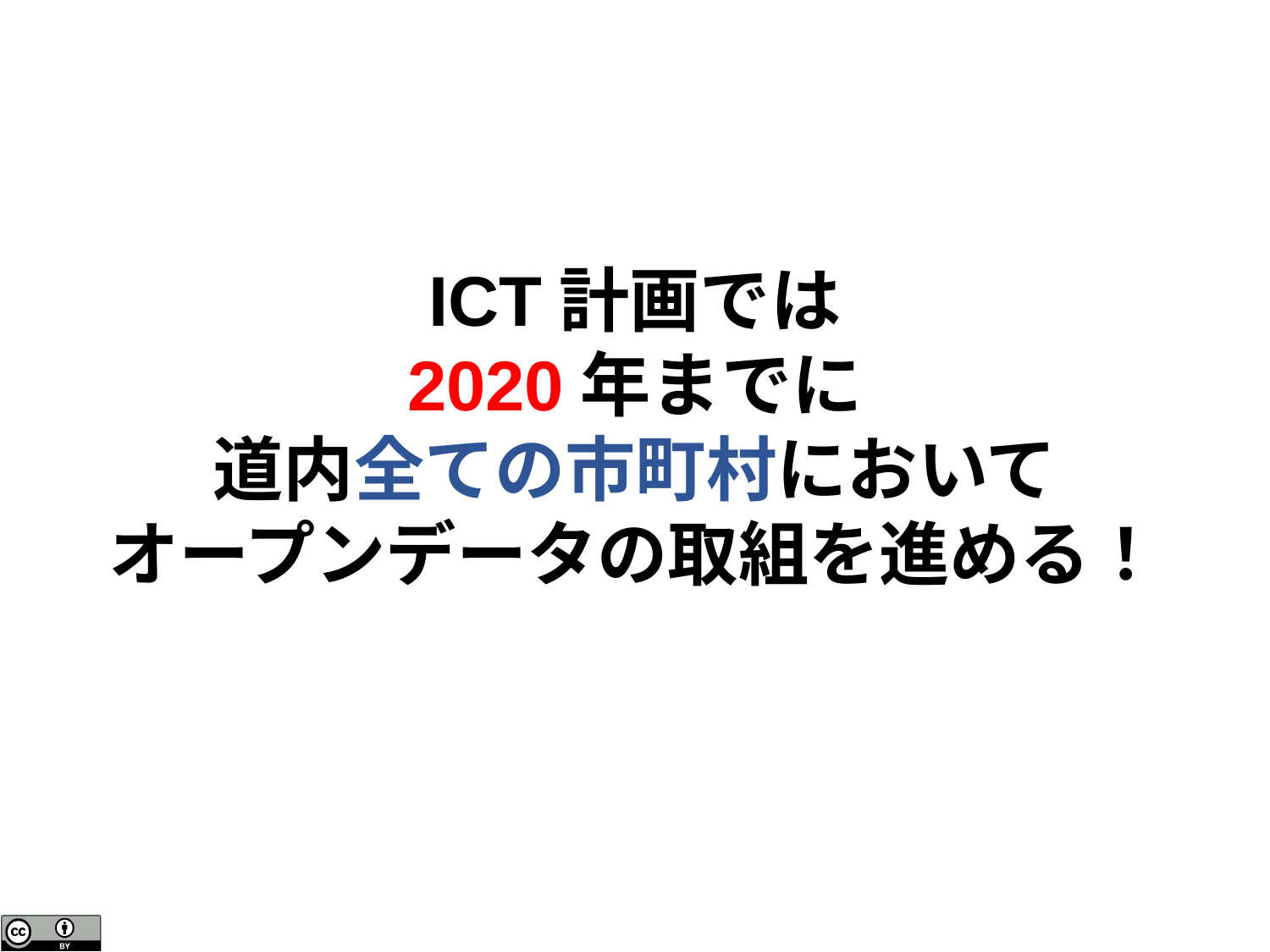

ICT計画では
2020年までに
道内全ての市町村において
オープンデータの取組を進める！